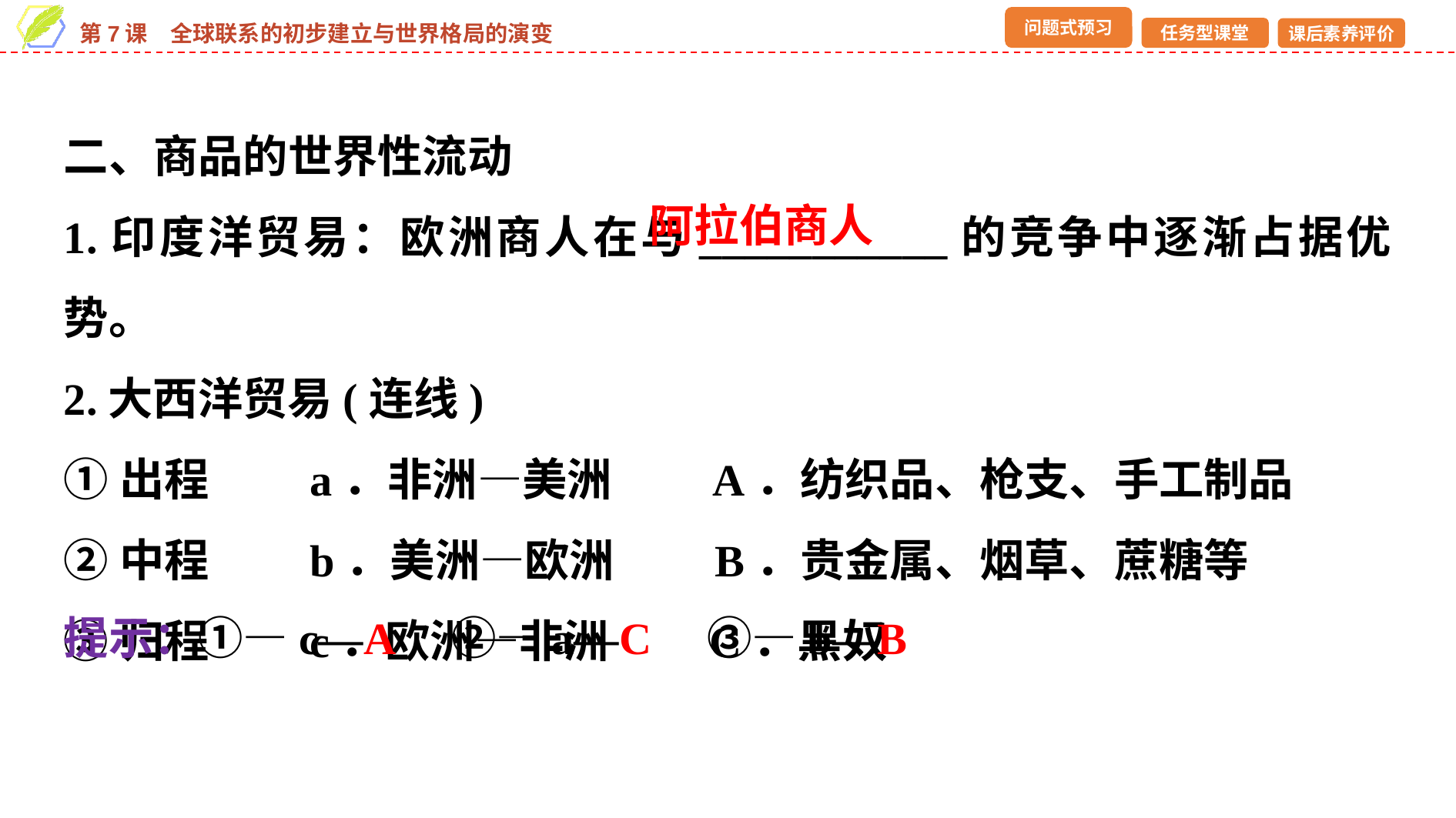

二、商品的世界性流动
1.印度洋贸易：欧洲商人在与___________的竞争中逐渐占据优势。
2.大西洋贸易(连线)
①出程　　a．非洲—美洲　　A．纺织品、枪支、手工制品
②中程　　b．美洲—欧洲　　B．贵金属、烟草、蔗糖等
③归程　　c．欧洲—非洲　　C．黑奴
阿拉伯商人
提示：①—c—A　②—a—C　③—b—B